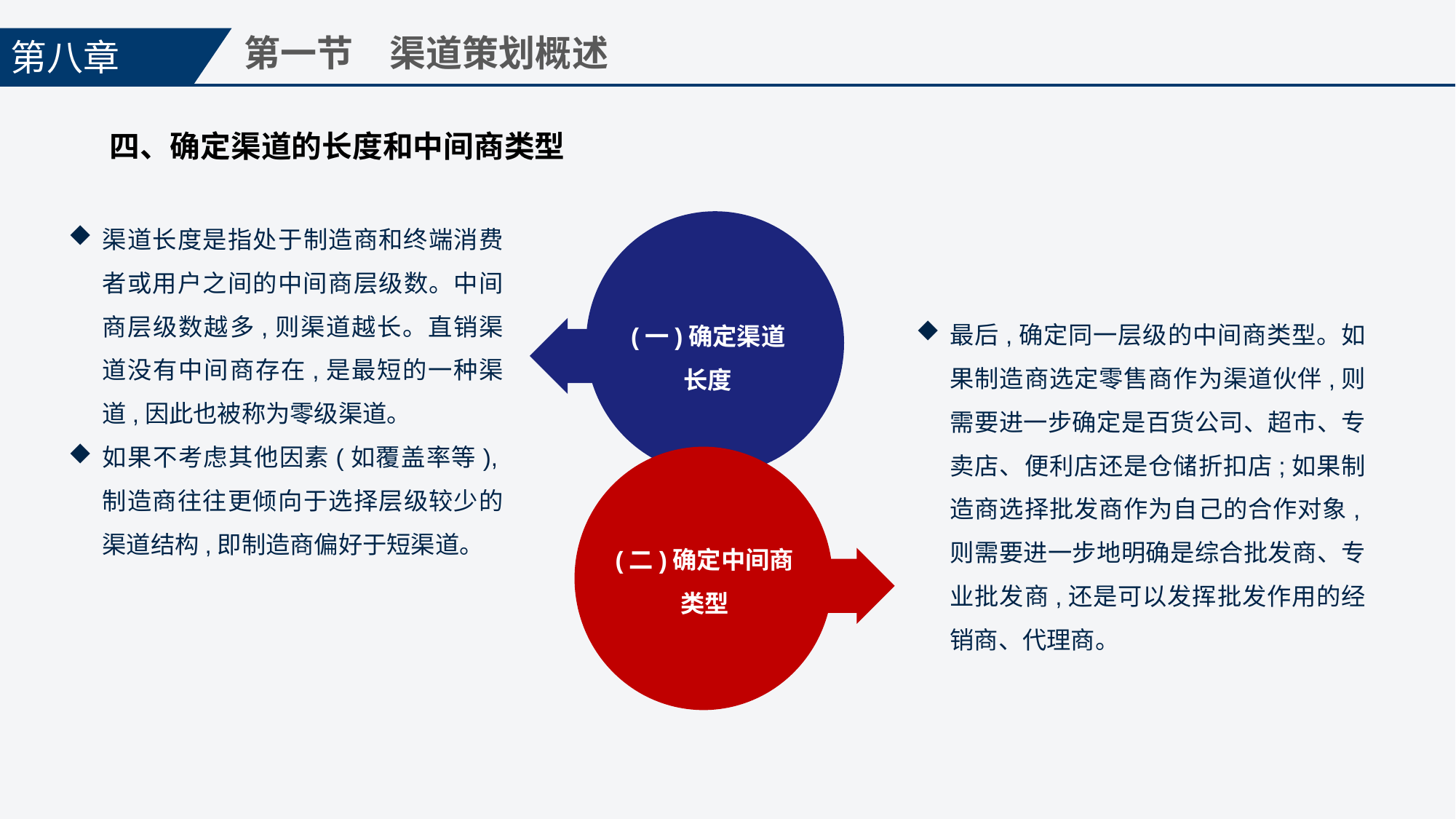

第八章
第一节　渠道策划概述
四、确定渠道的长度和中间商类型
渠道长度是指处于制造商和终端消费者或用户之间的中间商层级数。中间商层级数越多,则渠道越长。直销渠道没有中间商存在,是最短的一种渠道,因此也被称为零级渠道。
如果不考虑其他因素(如覆盖率等),制造商往往更倾向于选择层级较少的渠道结构,即制造商偏好于短渠道。

(一)确定渠道
长度
最后,确定同一层级的中间商类型。如果制造商选定零售商作为渠道伙伴,则需要进一步确定是百货公司、超市、专卖店、便利店还是仓储折扣店;如果制造商选择批发商作为自己的合作对象,则需要进一步地明确是综合批发商、专业批发商,还是可以发挥批发作用的经销商、代理商。

(二)确定中间商
类型